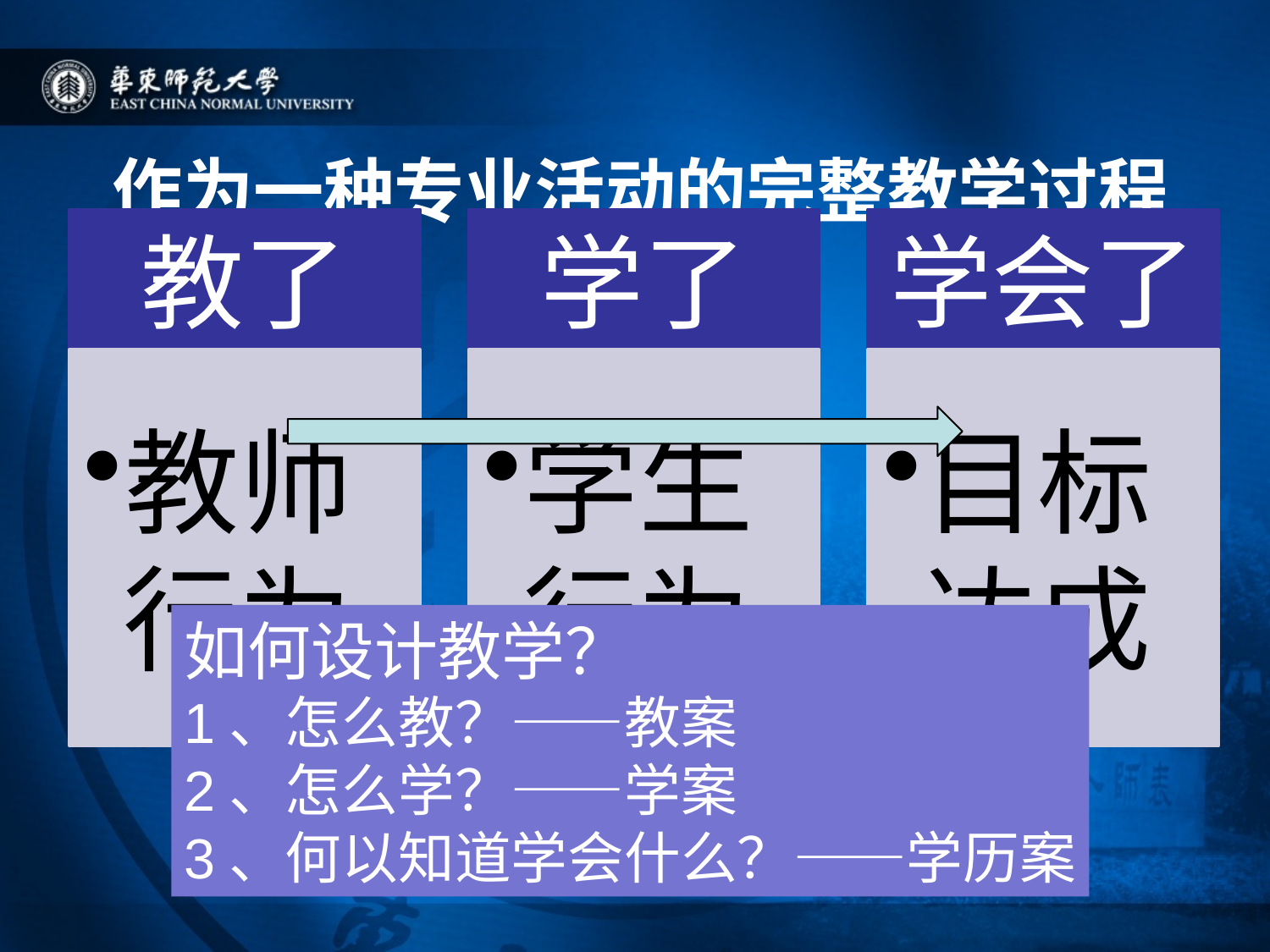

# 作为一种专业活动的完整教学过程
教了
学了
学生行为
学会了
目标达成

如何设计教学？
1、怎么教？——教案
2、怎么学？——学案
3、何以知道学会什么？——学历案